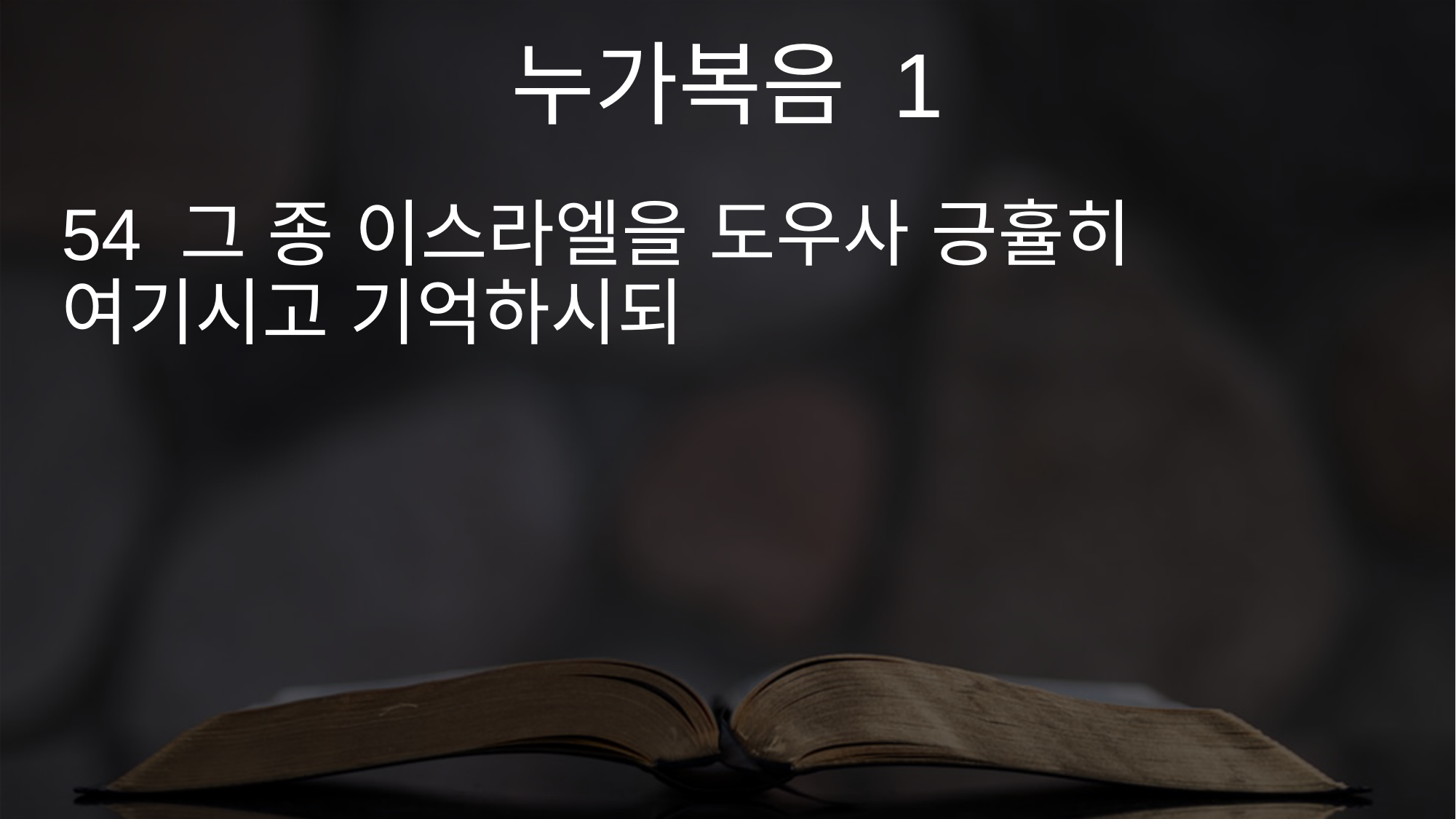

누가복음 1
54 그 종 이스라엘을 도우사 긍휼히 여기시고 기억하시되